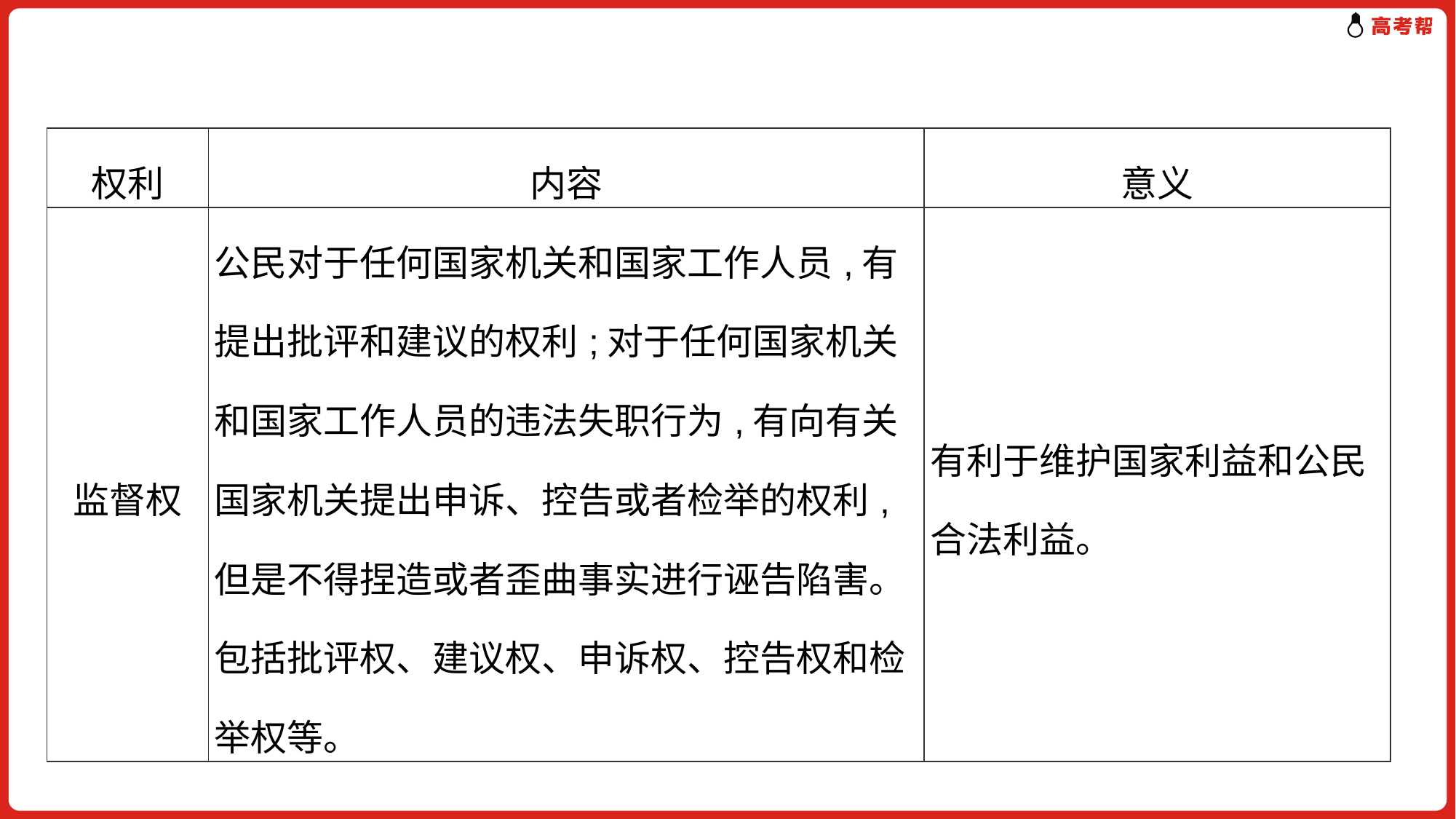

| 权利 | 内容 | 意义 |
| --- | --- | --- |
| 监督权 | 公民对于任何国家机关和国家工作人员,有提出批评和建议的权利;对于任何国家机关和国家工作人员的违法失职行为,有向有关国家机关提出申诉、控告或者检举的权利,但是不得捏造或者歪曲事实进行诬告陷害。包括批评权、建议权、申诉权、控告权和检举权等。 | 有利于维护国家利益和公民合法利益。 |